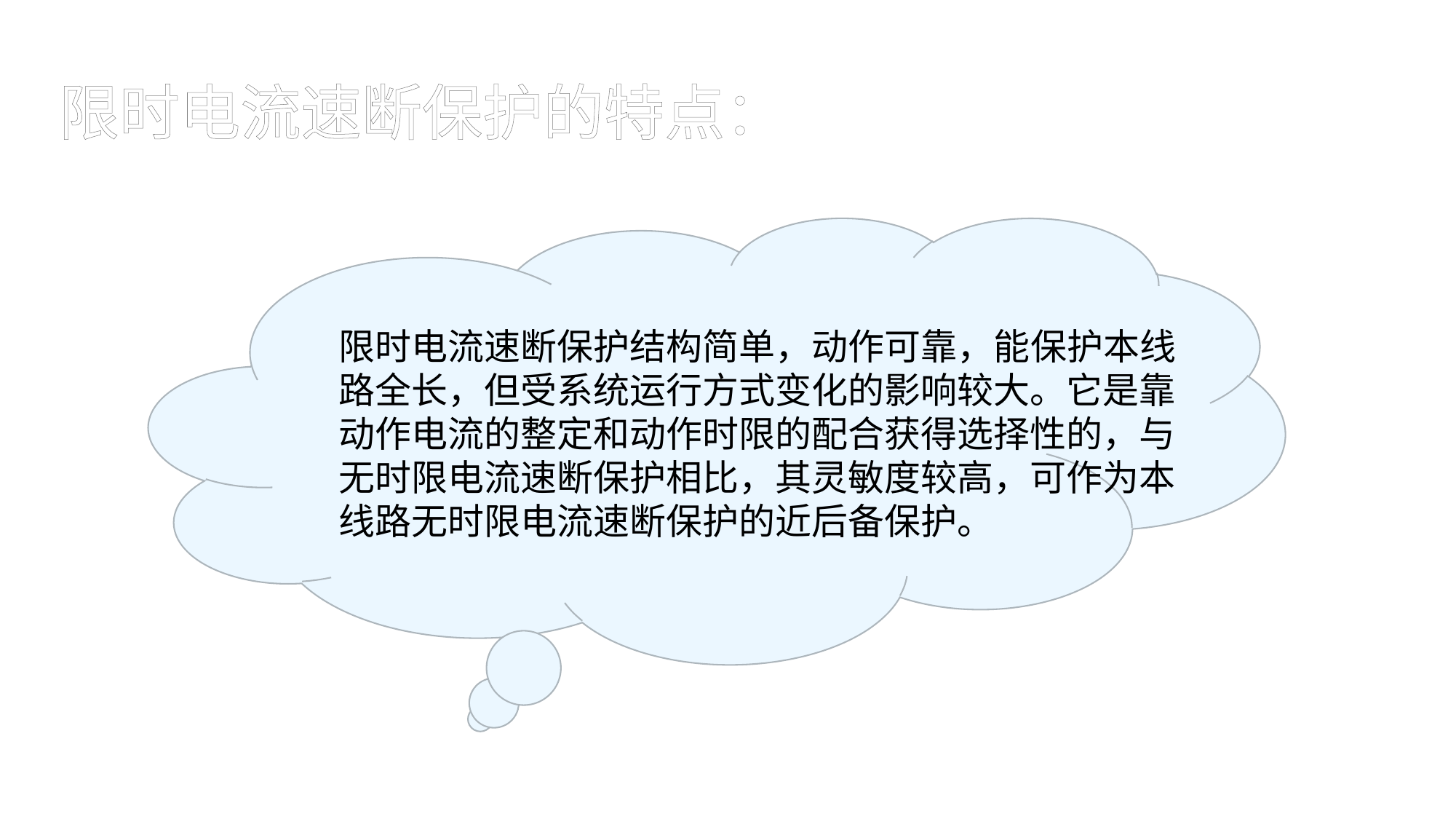

限时电流速断保护的特点：

限时电流速断保护结构简单，动作可靠，能保护本线路全长，但受系统运行方式变化的影响较大。它是靠动作电流的整定和动作时限的配合获得选择性的，与无时限电流速断保护相比，其灵敏度较高，可作为本线路无时限电流速断保护的近后备保护。